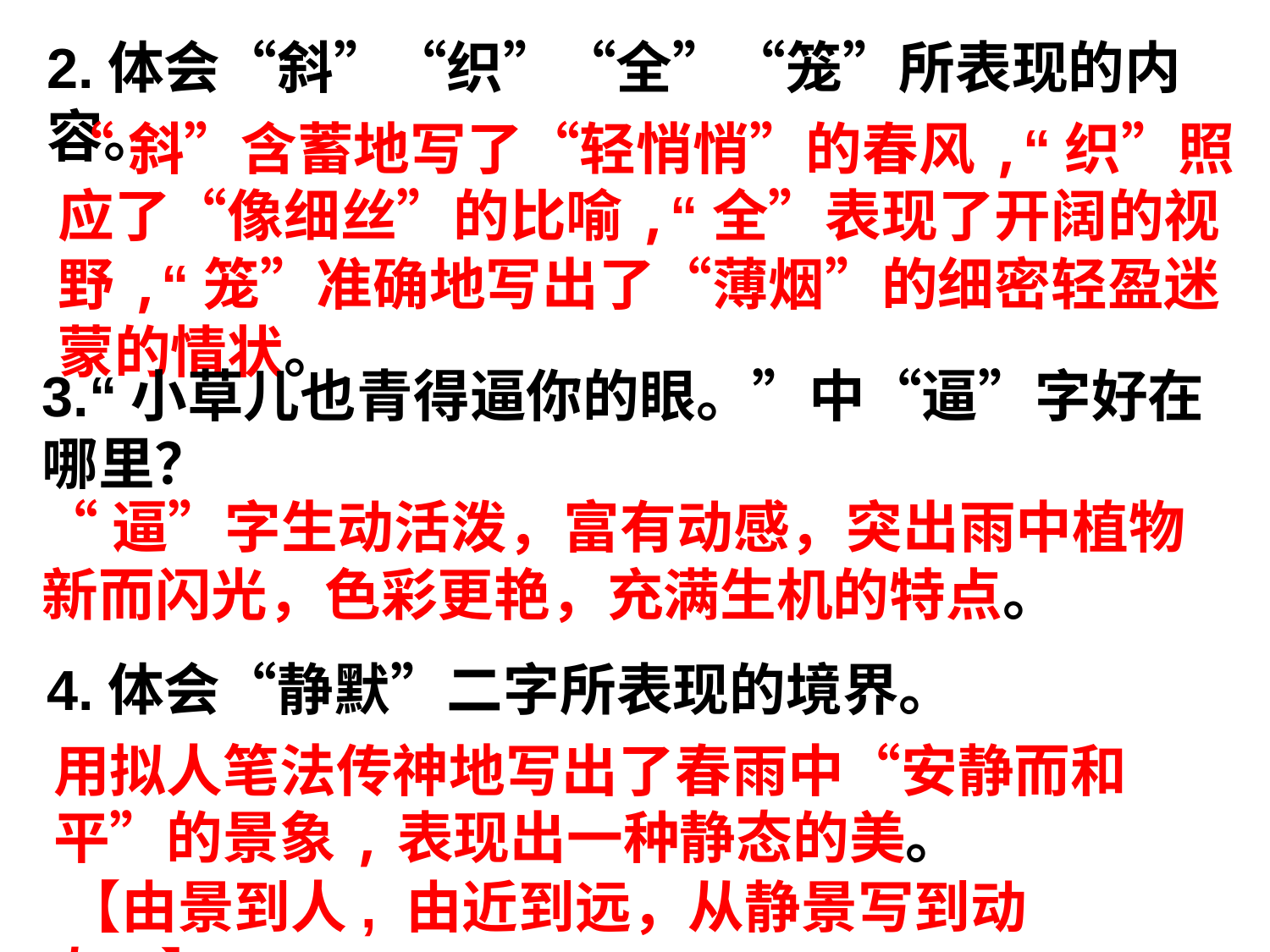

2.体会“斜”“织”“全”“笼”所表现的内容。
“斜”含蓄地写了“轻悄悄”的春风,“织”照应了“像细丝”的比喻,“全”表现了开阔的视野,“笼”准确地写出了“薄烟”的细密轻盈迷蒙的情状。
3.“小草儿也青得逼你的眼。”中“逼”字好在哪里？
“逼”字生动活泼，富有动感，突出雨中植物新而闪光，色彩更艳，充满生机的特点。
4.体会“静默”二字所表现的境界。
用拟人笔法传神地写出了春雨中“安静而和平”的景象,表现出一种静态的美。
　【由景到人, 由近到远，从静景写到动态。】